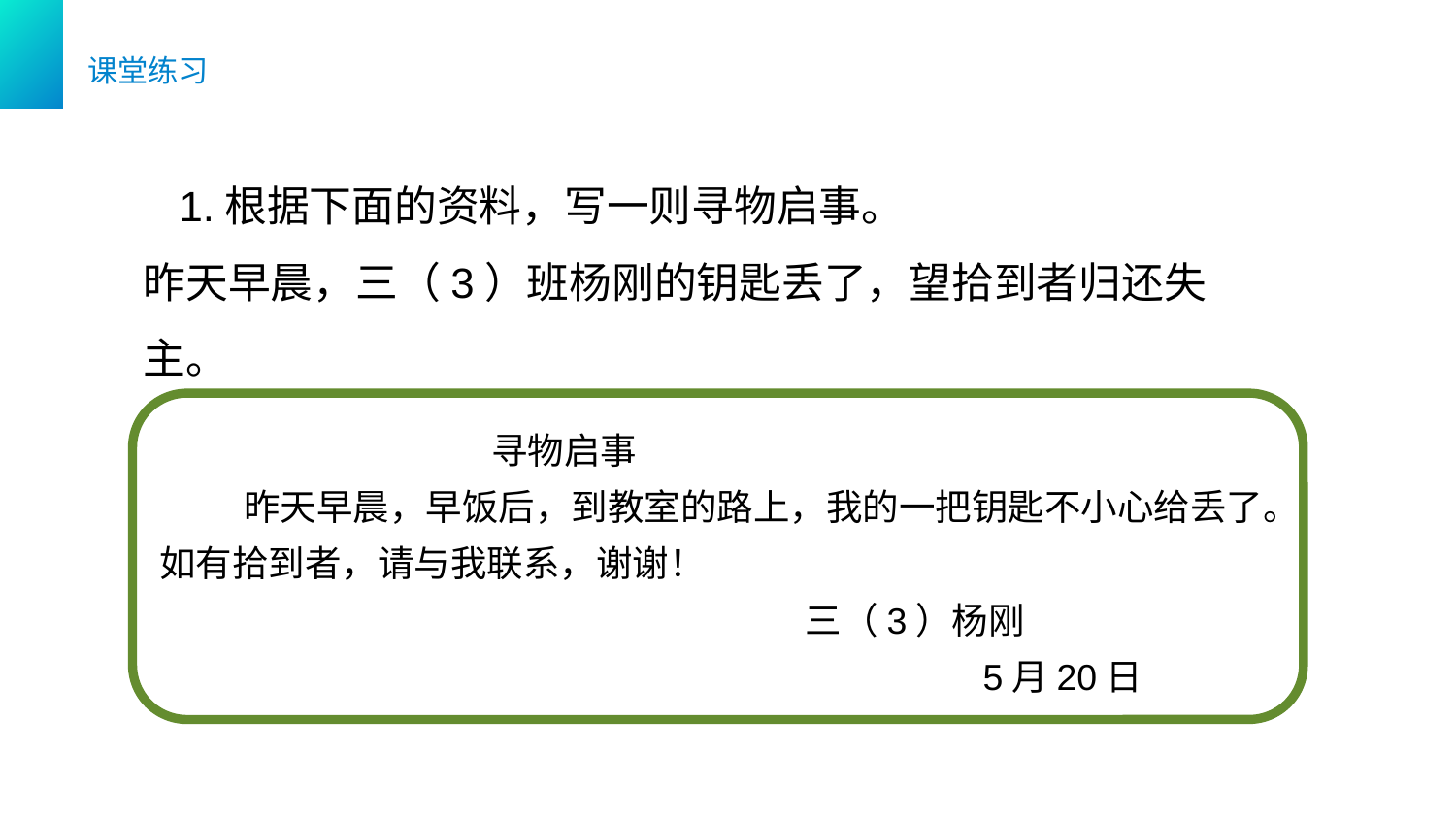

课堂练习
   1.根据下面的资料，写一则寻物启事。
昨天早晨，三（3）班杨刚的钥匙丢了，望拾到者归还失主。
                                     寻物启事
       昨天早晨，早饭后，到教室的路上，我的一把钥匙不小心给丢了。如有拾到者，请与我联系，谢谢！
                                                                           三（3）杨刚
                                                                               5月20日